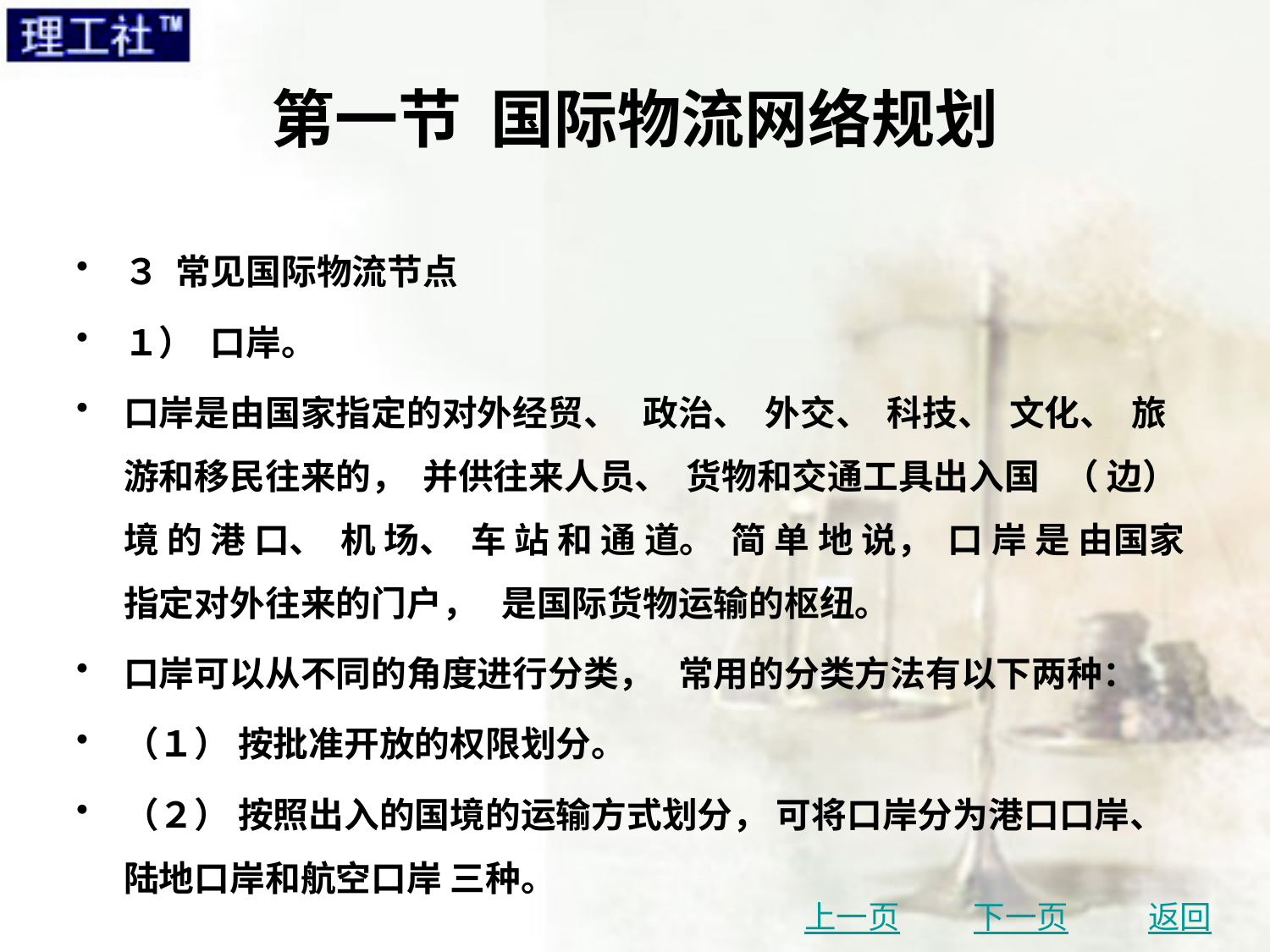

# 第一节  国际物流网络规划
３  常见国际物流节点
１）  口岸。
口岸是由国家指定的对外经贸、   政治、  外交、  科技、  文化、  旅游和移民往来的，  并供往来人员、  货物和交通工具出入国   （ 边）  境 的 港 口、  机 场、  车 站 和 通 道。  简 单 地 说，  口 岸 是 由国家指定对外往来的门户，   是国际货物运输的枢纽。
口岸可以从不同的角度进行分类，   常用的分类方法有以下两种：
（１） 按批准开放的权限划分。
（２） 按照出入的国境的运输方式划分， 可将口岸分为港口口岸、  陆地口岸和航空口岸 三种。

上一页
下一页
返回